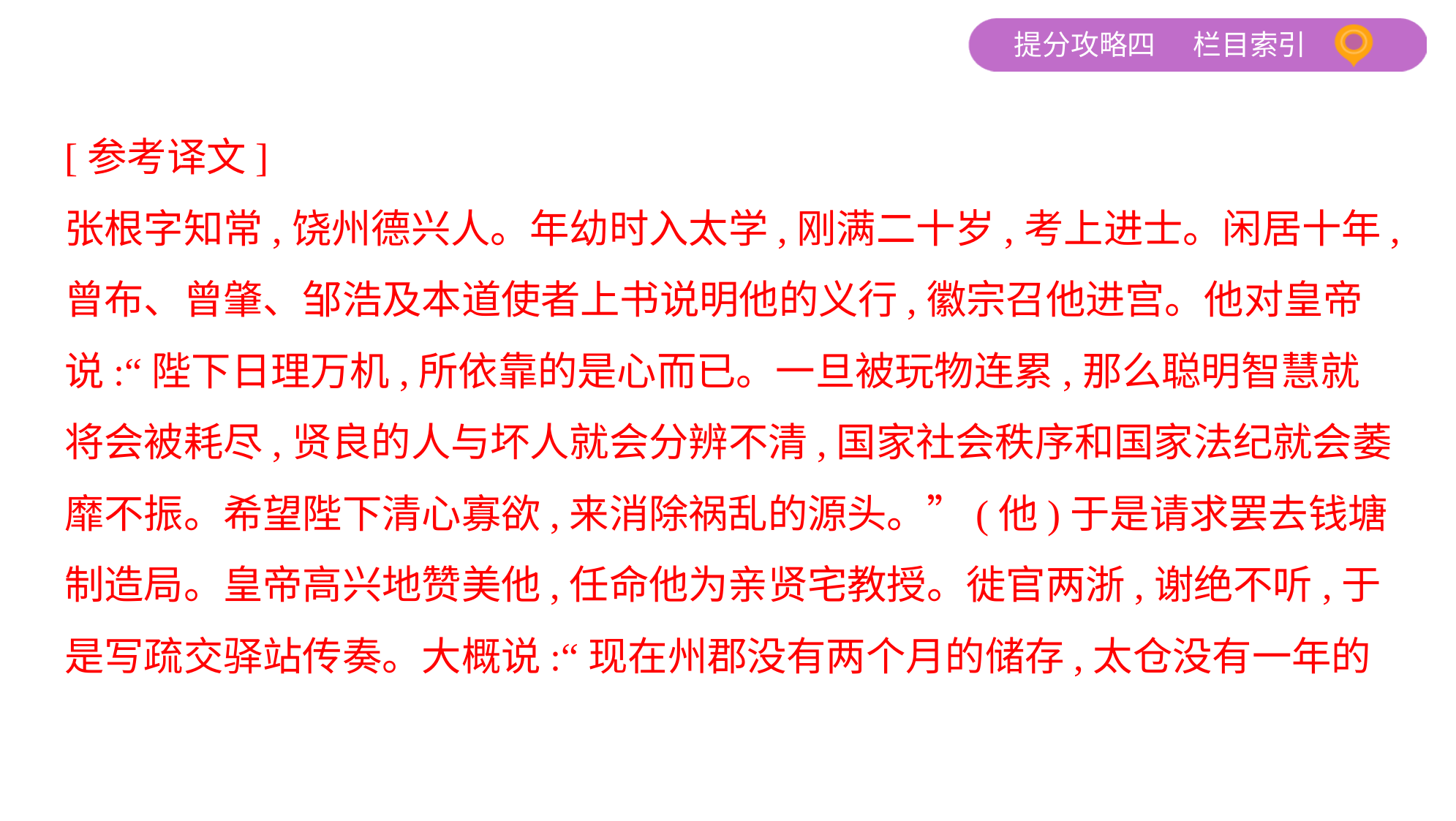

[参考译文]
张根字知常,饶州德兴人。年幼时入太学,刚满二十岁,考上进士。闲居十年,
曾布、曾肇、邹浩及本道使者上书说明他的义行,徽宗召他进宫。他对皇帝
说:“陛下日理万机,所依靠的是心而已。一旦被玩物连累,那么聪明智慧就
将会被耗尽,贤良的人与坏人就会分辨不清,国家社会秩序和国家法纪就会萎
靡不振。希望陛下清心寡欲,来消除祸乱的源头。”(他)于是请求罢去钱塘
制造局。皇帝高兴地赞美他,任命他为亲贤宅教授。徙官两浙,谢绝不听,于
是写疏交驿站传奏。大概说:“现在州郡没有两个月的储存,太仓没有一年的